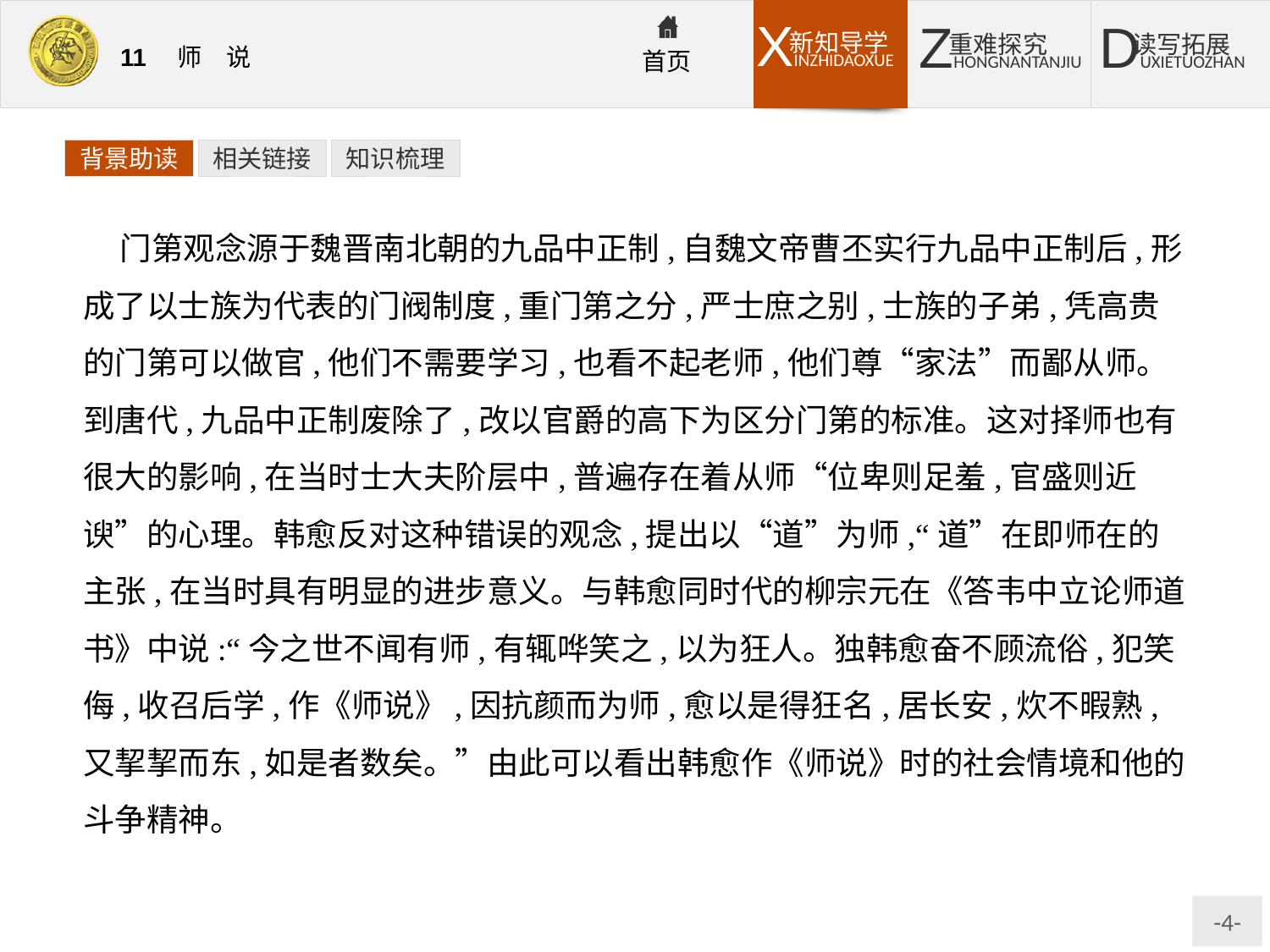

背景助读
相关链接
知识梳理
门第观念源于魏晋南北朝的九品中正制,自魏文帝曹丕实行九品中正制后,形成了以士族为代表的门阀制度,重门第之分,严士庶之别,士族的子弟,凭高贵的门第可以做官,他们不需要学习,也看不起老师,他们尊“家法”而鄙从师。到唐代,九品中正制废除了,改以官爵的高下为区分门第的标准。这对择师也有很大的影响,在当时士大夫阶层中,普遍存在着从师“位卑则足羞,官盛则近谀”的心理。韩愈反对这种错误的观念,提出以“道”为师,“道”在即师在的主张,在当时具有明显的进步意义。与韩愈同时代的柳宗元在《答韦中立论师道书》中说:“今之世不闻有师,有辄哗笑之,以为狂人。独韩愈奋不顾流俗,犯笑侮,收召后学,作《师说》,因抗颜而为师,愈以是得狂名,居长安,炊不暇熟,又挈挈而东,如是者数矣。”由此可以看出韩愈作《师说》时的社会情境和他的斗争精神。